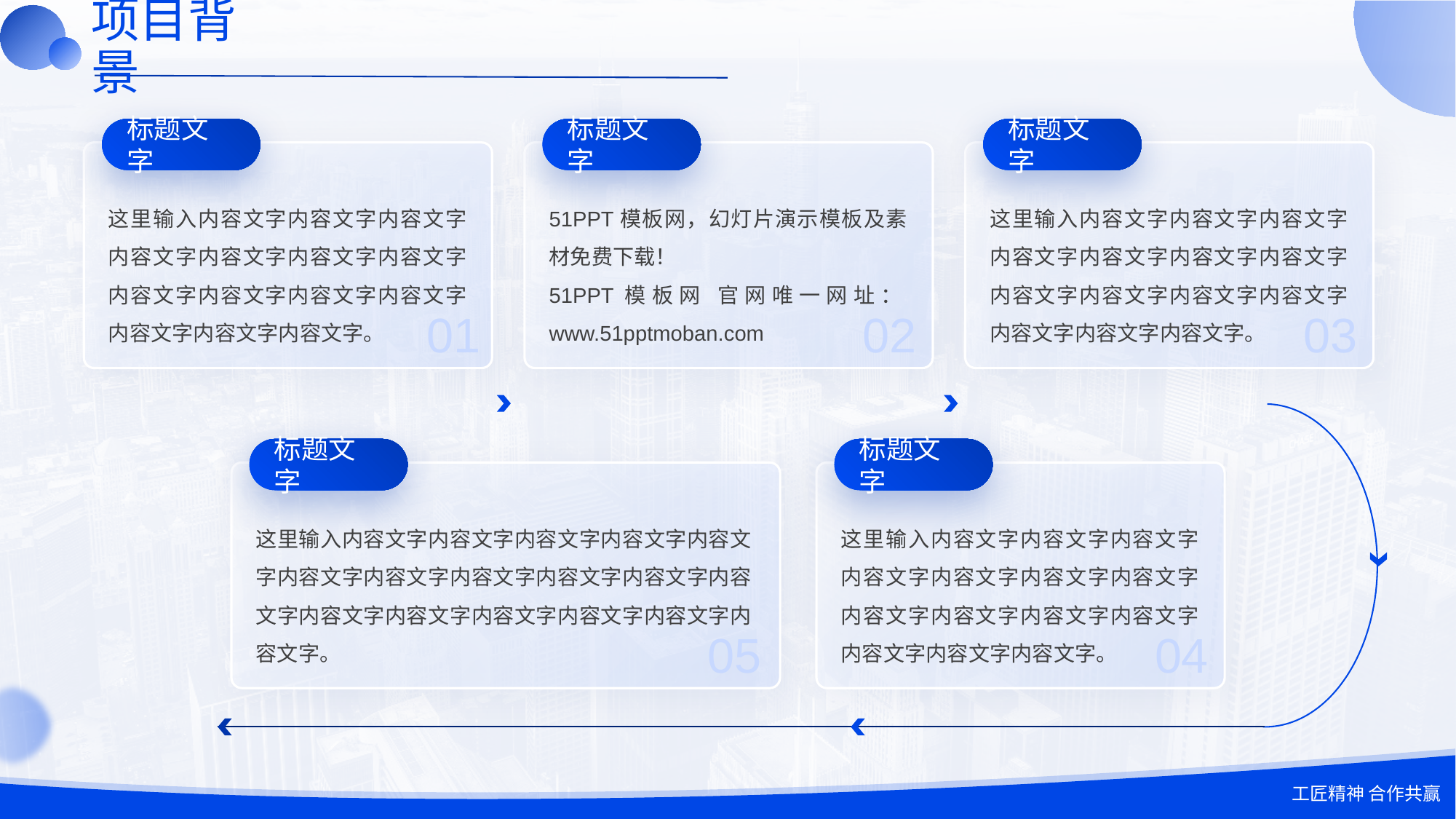

# 项目背景
标题文字

这里输入内容文字内容文字内容文字内容文字内容文字内容文字内容文字内容文字内容文字内容文字内容文字内容文字内容文字内容文字。
01
标题文字

51PPT模板网，幻灯片演示模板及素材免费下载！
51PPT模板网 官网唯一网址：www.51pptmoban.com
02
标题文字

这里输入内容文字内容文字内容文字内容文字内容文字内容文字内容文字内容文字内容文字内容文字内容文字内容文字内容文字内容文字。
03

标题文字

这里输入内容文字内容文字内容文字内容文字内容文字内容文字内容文字内容文字内容文字内容文字内容文字内容文字内容文字内容文字内容文字内容文字内容文字。
05
标题文字

这里输入内容文字内容文字内容文字内容文字内容文字内容文字内容文字内容文字内容文字内容文字内容文字内容文字内容文字内容文字。
04